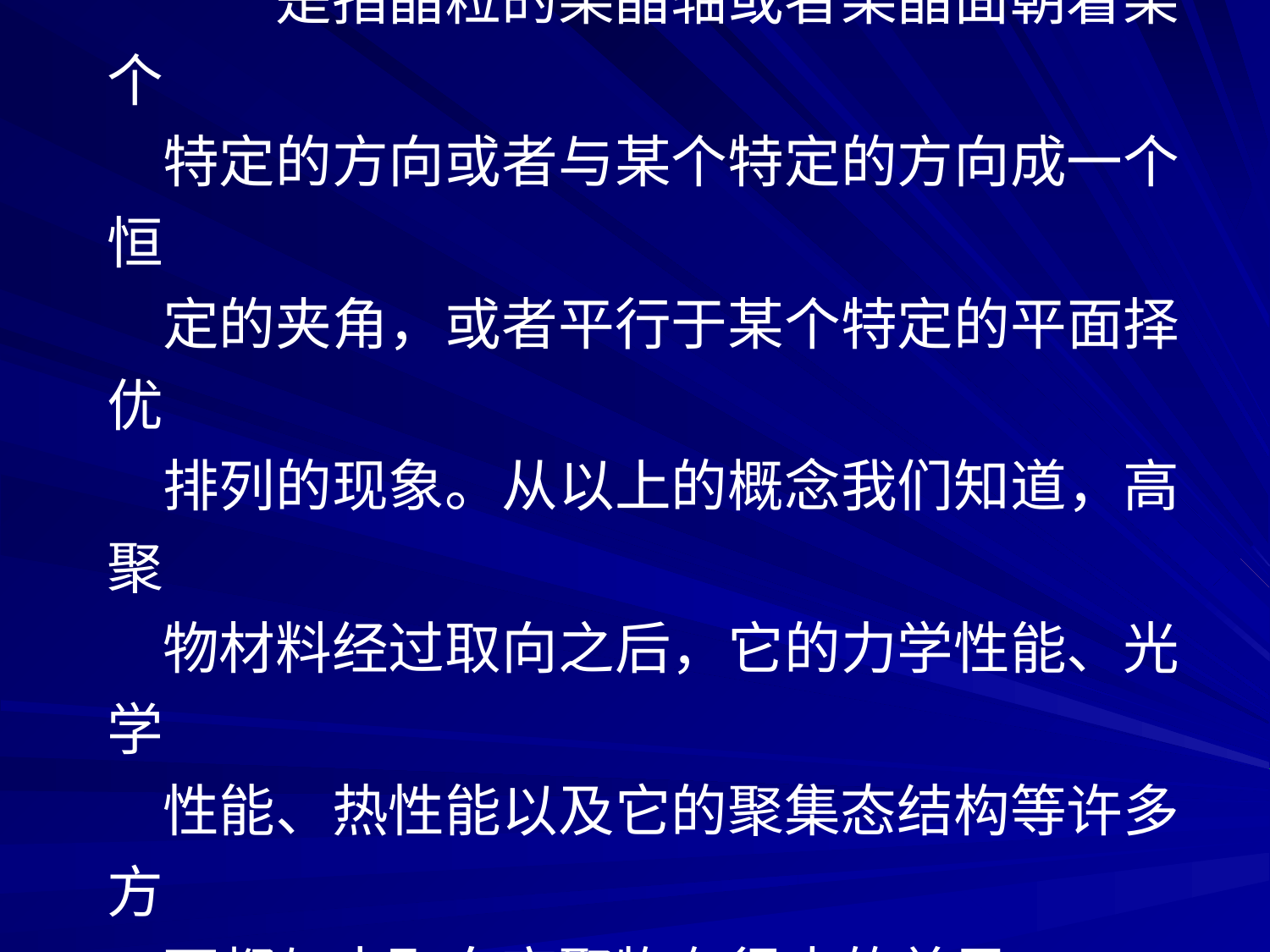

2) 晶粒取象：
　　是指晶粒的某晶轴或者某晶面朝着某个
特定的方向或者与某个特定的方向成一个恒
定的夹角，或者平行于某个特定的平面择优
排列的现象。从以上的概念我们知道，高聚
物材料经过取向之后，它的力学性能、光学
性能、热性能以及它的聚集态结构等许多方
面都与未取向高聚物有很大的差异。